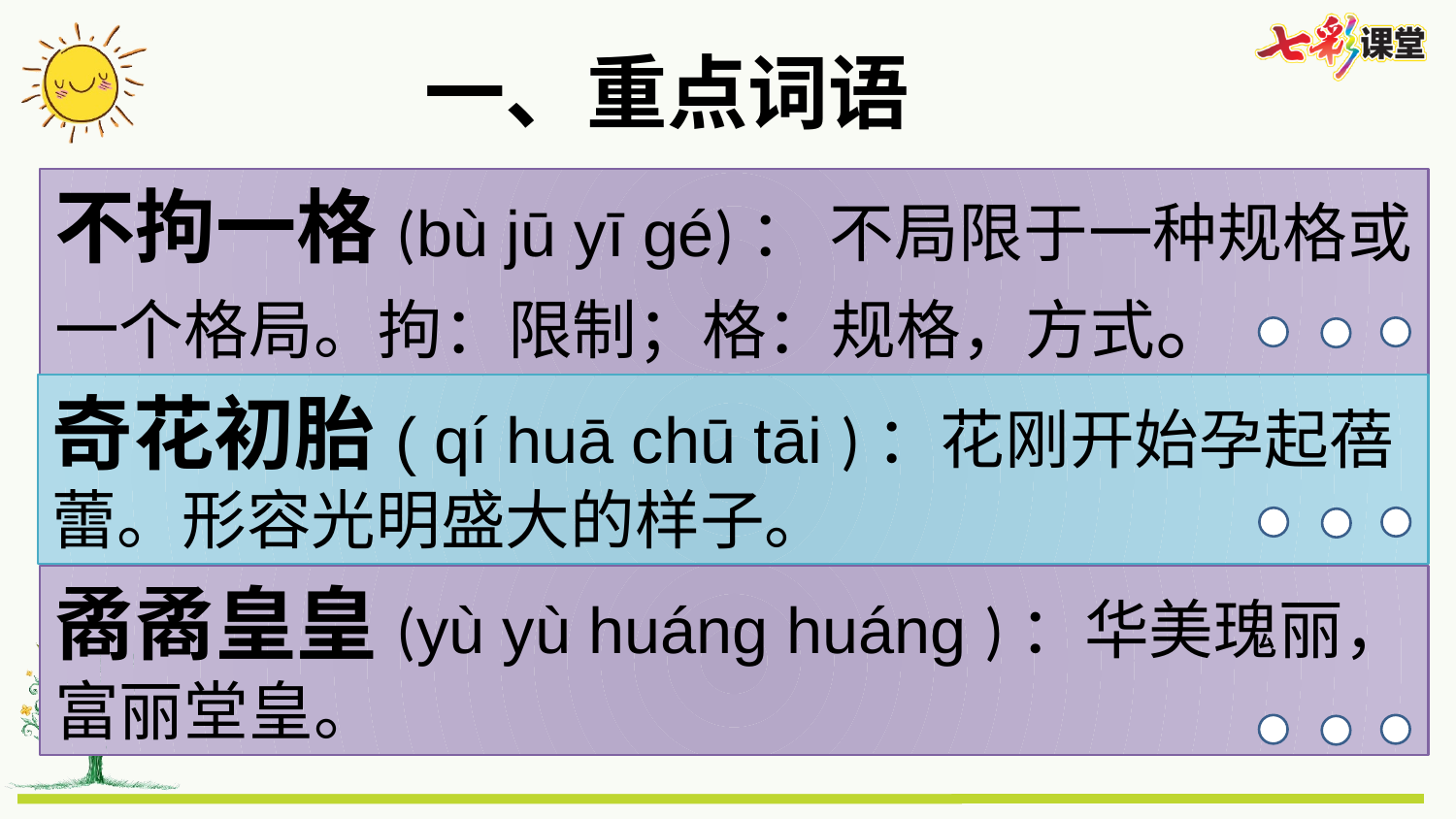

一、重点词语
不拘一格(bù jū yī gé)： 不局限于一种规格或一个格局。拘：限制；格：规格，方式。

奇花初胎( qí huā chū tāi )：花刚开始孕起蓓蕾。形容光明盛大的样子。

矞矞皇皇(yù yù huáng huáng )：华美瑰丽，富丽堂皇。